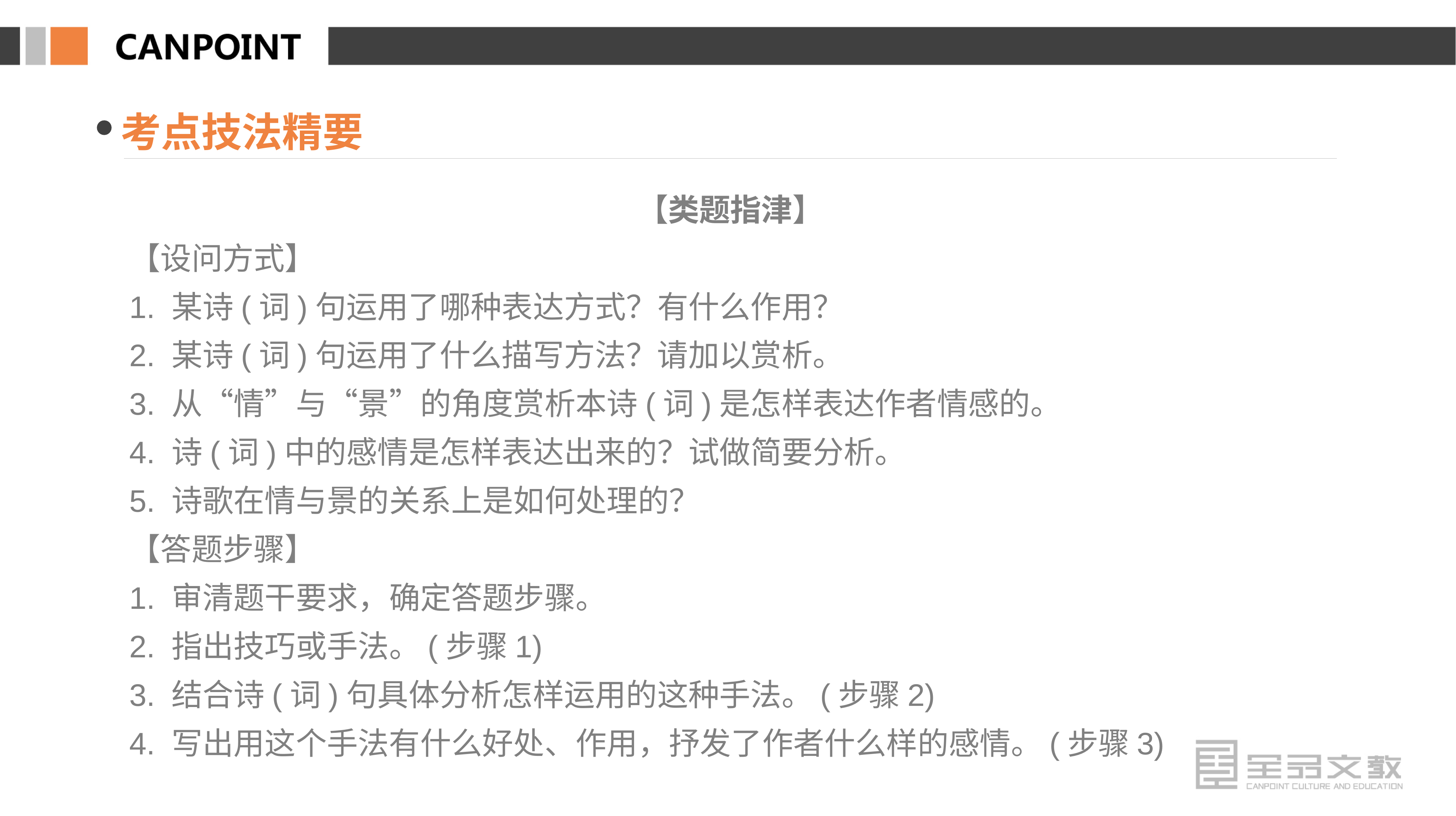

考点技法精要

【类题指津】
【设问方式】
1. 某诗(词)句运用了哪种表达方式？有什么作用？
2. 某诗(词)句运用了什么描写方法？请加以赏析。
3. 从“情”与“景”的角度赏析本诗(词)是怎样表达作者情感的。
4. 诗(词)中的感情是怎样表达出来的？试做简要分析。
5. 诗歌在情与景的关系上是如何处理的？
【答题步骤】
1. 审清题干要求，确定答题步骤。
2. 指出技巧或手法。(步骤1)
3. 结合诗(词)句具体分析怎样运用的这种手法。(步骤2)
4. 写出用这个手法有什么好处、作用，抒发了作者什么样的感情。(步骤3)